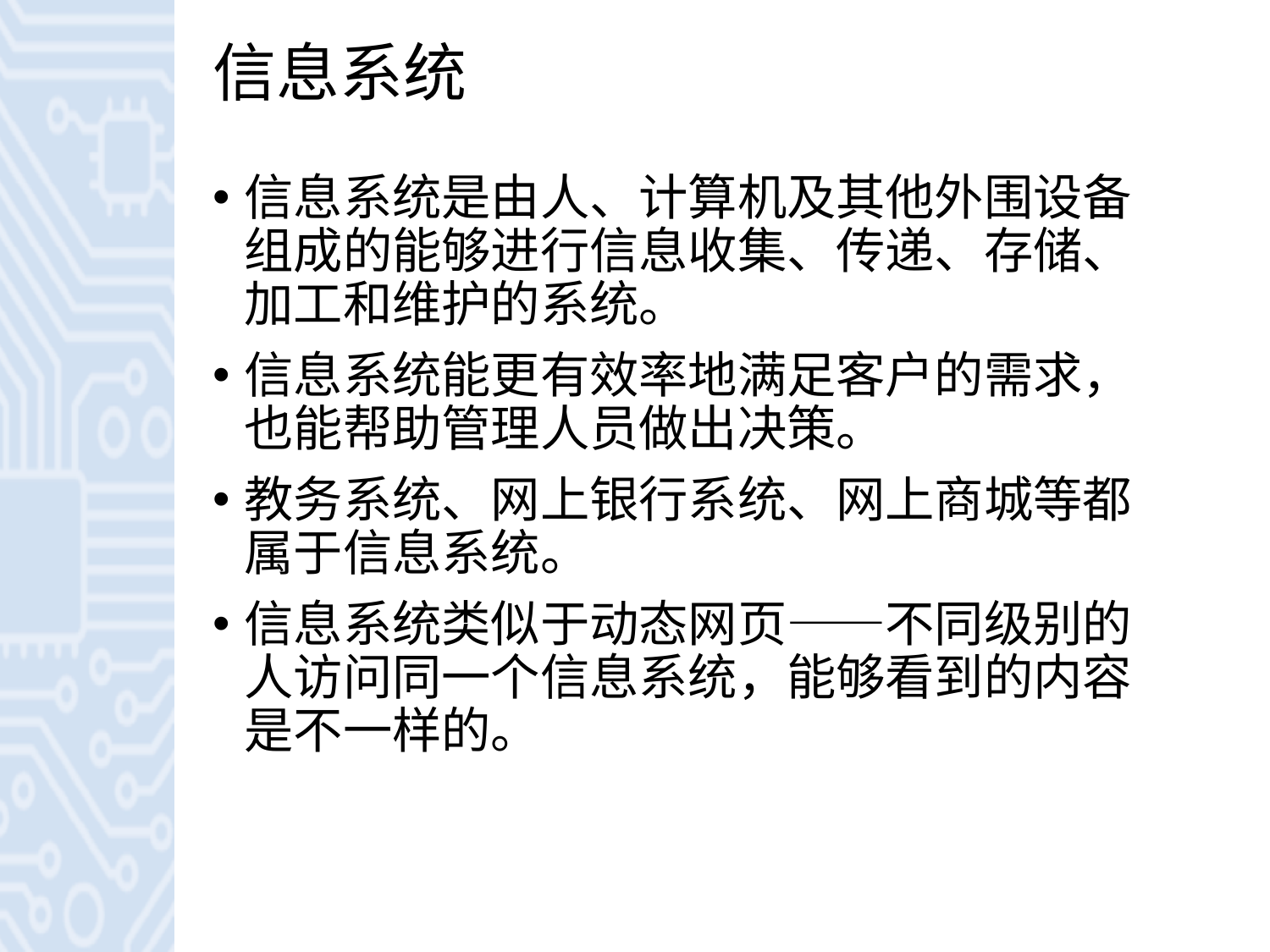

# 信息系统
信息系统是由人、计算机及其他外围设备组成的能够进行信息收集、传递、存储、加工和维护的系统。
信息系统能更有效率地满足客户的需求，也能帮助管理人员做出决策。
教务系统、网上银行系统、网上商城等都属于信息系统。
信息系统类似于动态网页——不同级别的人访问同一个信息系统，能够看到的内容是不一样的。